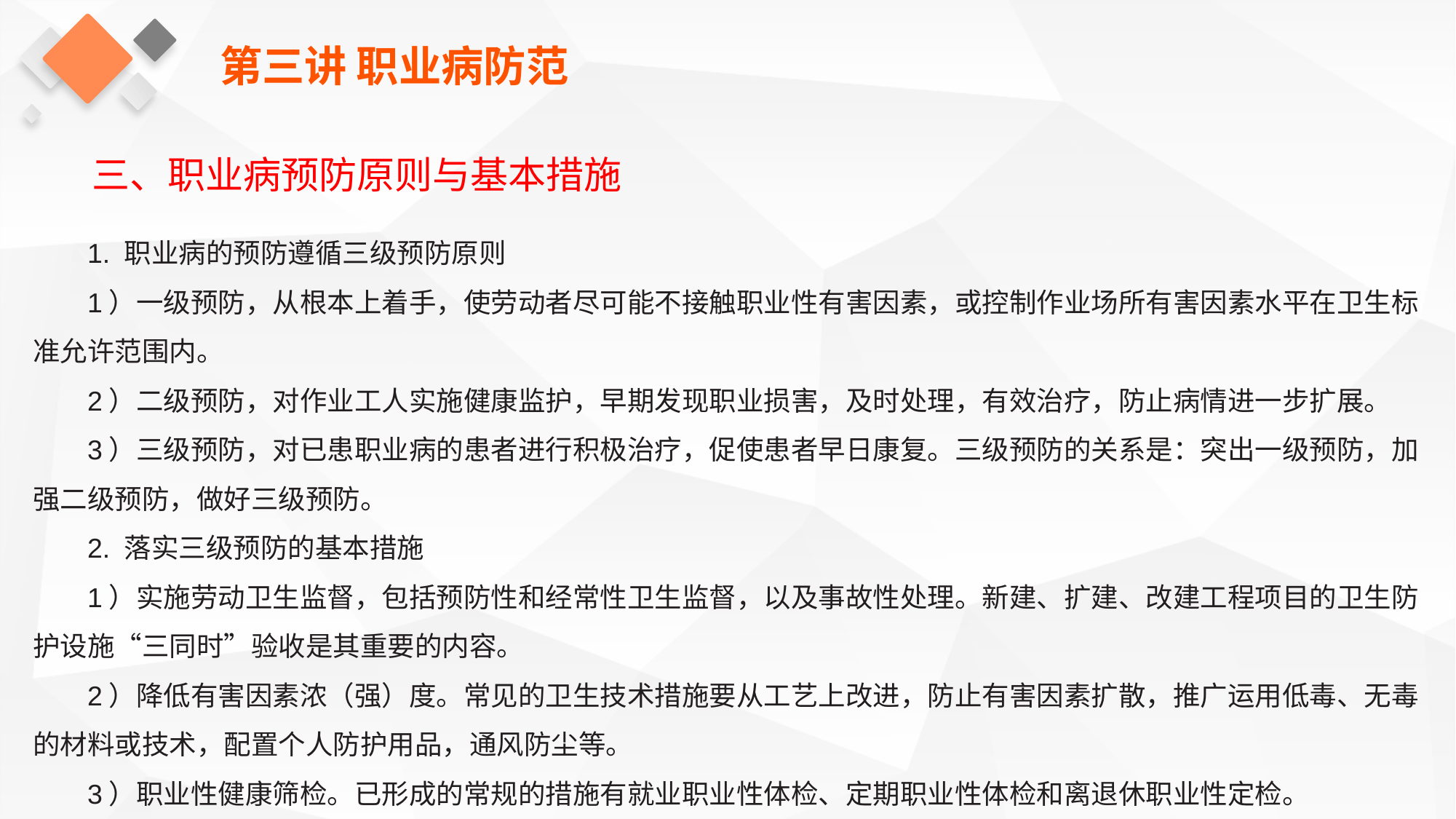

第三讲 职业病防范
三、职业病预防原则与基本措施
1. 职业病的预防遵循三级预防原则
1）一级预防，从根本上着手，使劳动者尽可能不接触职业性有害因素，或控制作业场所有害因素水平在卫生标准允许范围内。
2）二级预防，对作业工人实施健康监护，早期发现职业损害，及时处理，有效治疗，防止病情进一步扩展。
3）三级预防，对已患职业病的患者进行积极治疗，促使患者早日康复。三级预防的关系是：突出一级预防，加强二级预防，做好三级预防。
2. 落实三级预防的基本措施
1）实施劳动卫生监督，包括预防性和经常性卫生监督，以及事故性处理。新建、扩建、改建工程项目的卫生防护设施“三同时”验收是其重要的内容。
2）降低有害因素浓（强）度。常见的卫生技术措施要从工艺上改进，防止有害因素扩散，推广运用低毒、无毒的材料或技术，配置个人防护用品，通风防尘等。
3）职业性健康筛检。已形成的常规的措施有就业职业性体检、定期职业性体检和离退休职业性定检。